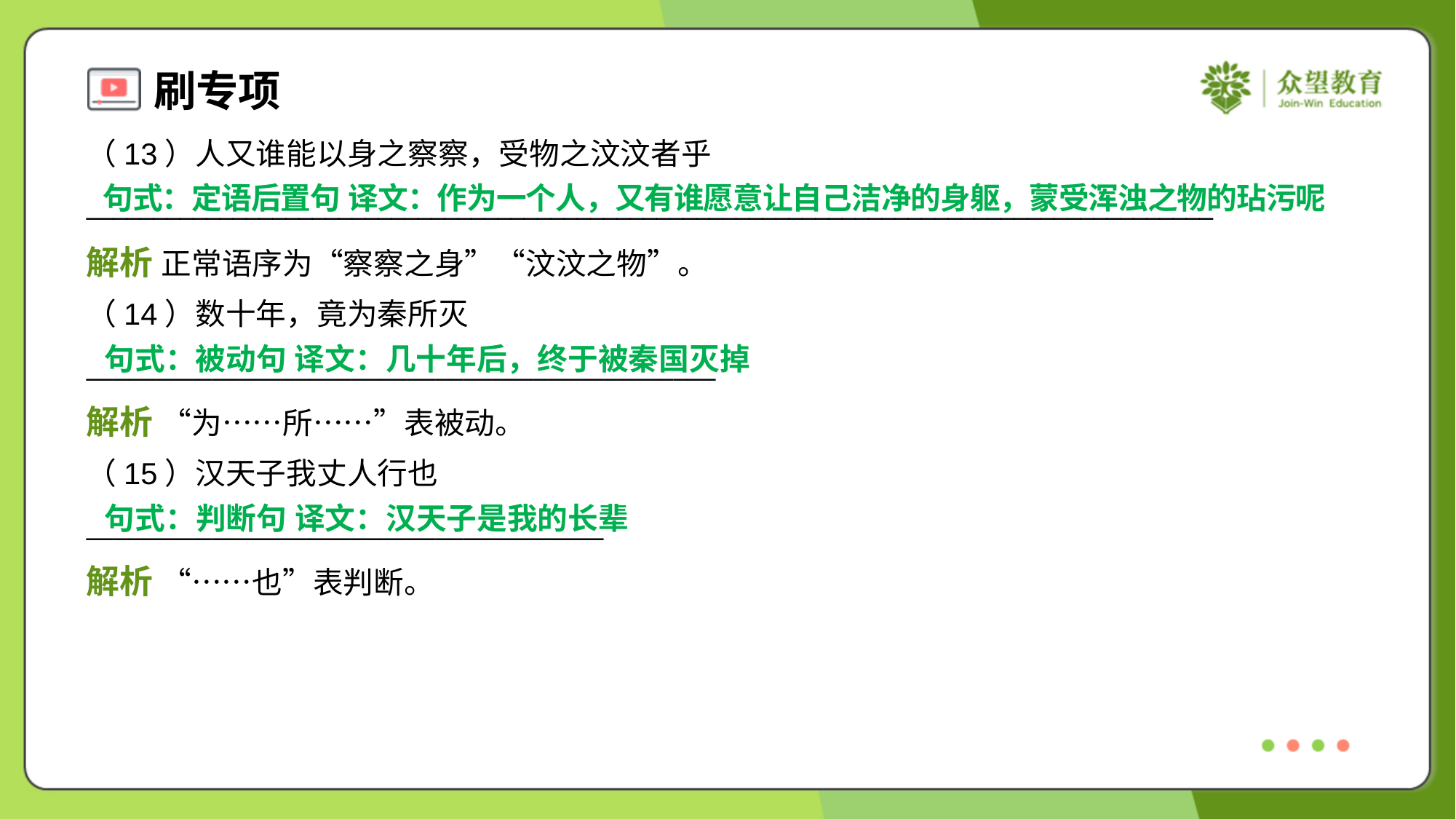

（13）人又谁能以身之察察，受物之汶汶者乎
_____________________________________________________________________________________
句式：定语后置句 译文：作为一个人，又有谁愿意让自己洁净的身躯，蒙受浑浊之物的玷污呢
解析 正常语序为“察察之身”“汶汶之物”。
（14）数十年，竟为秦所灭
_____________________________________________
句式：被动句 译文：几十年后，终于被秦国灭掉
解析 “为……所……”表被动。
（15）汉天子我丈人行也
_____________________________________
句式：判断句 译文：汉天子是我的长辈
解析 “……也”表判断。